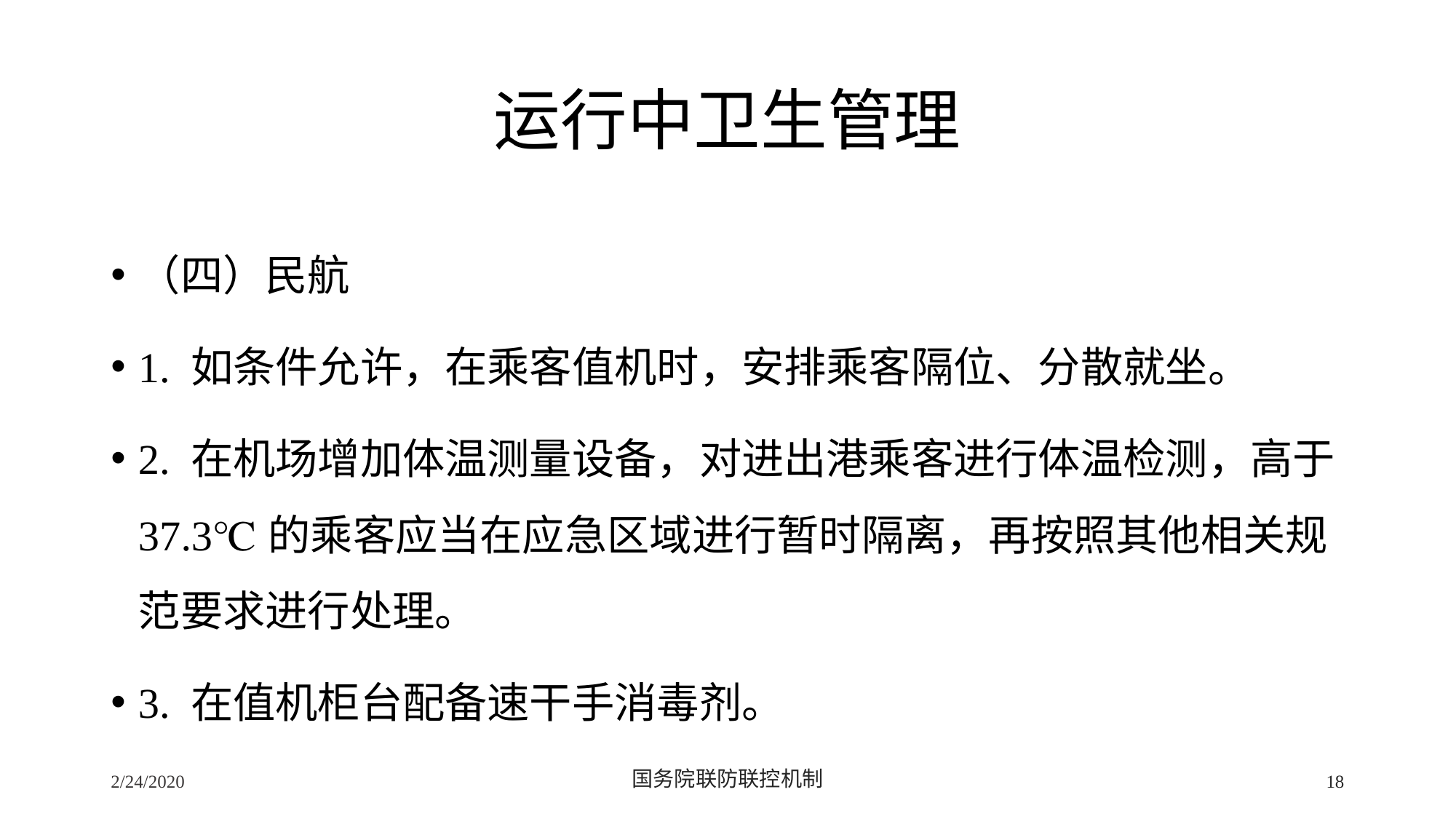

# 运行中卫生管理
（四）民航
1. 如条件允许，在乘客值机时，安排乘客隔位、分散就坐。
2. 在机场增加体温测量设备，对进出港乘客进行体温检测，高于37.3℃的乘客应当在应急区域进行暂时隔离，再按照其他相关规范要求进行处理。
3. 在值机柜台配备速干手消毒剂。
2/24/2020
国务院联防联控机制
18